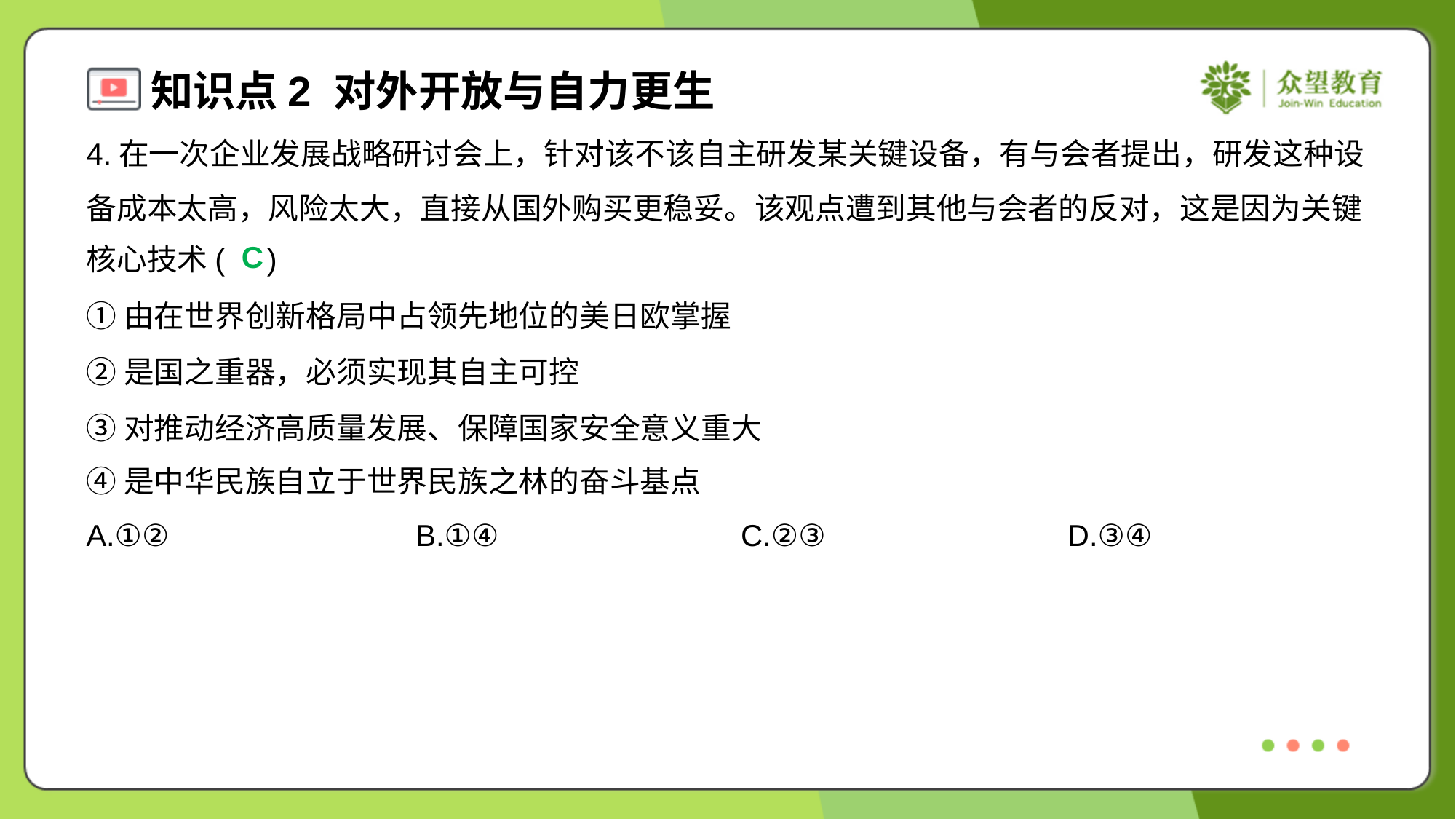

4.在一次企业发展战略研讨会上，针对该不该自主研发某关键设备，有与会者提出，研发这种设
备成本太高，风险太大，直接从国外购买更稳妥。该观点遭到其他与会者的反对，这是因为关键
核心技术(     )
C
①由在世界创新格局中占领先地位的美日欧掌握
②是国之重器，必须实现其自主可控
③对推动经济高质量发展、保障国家安全意义重大
④是中华民族自立于世界民族之林的奋斗基点
A.①②	B.①④	C.②③	D.③④